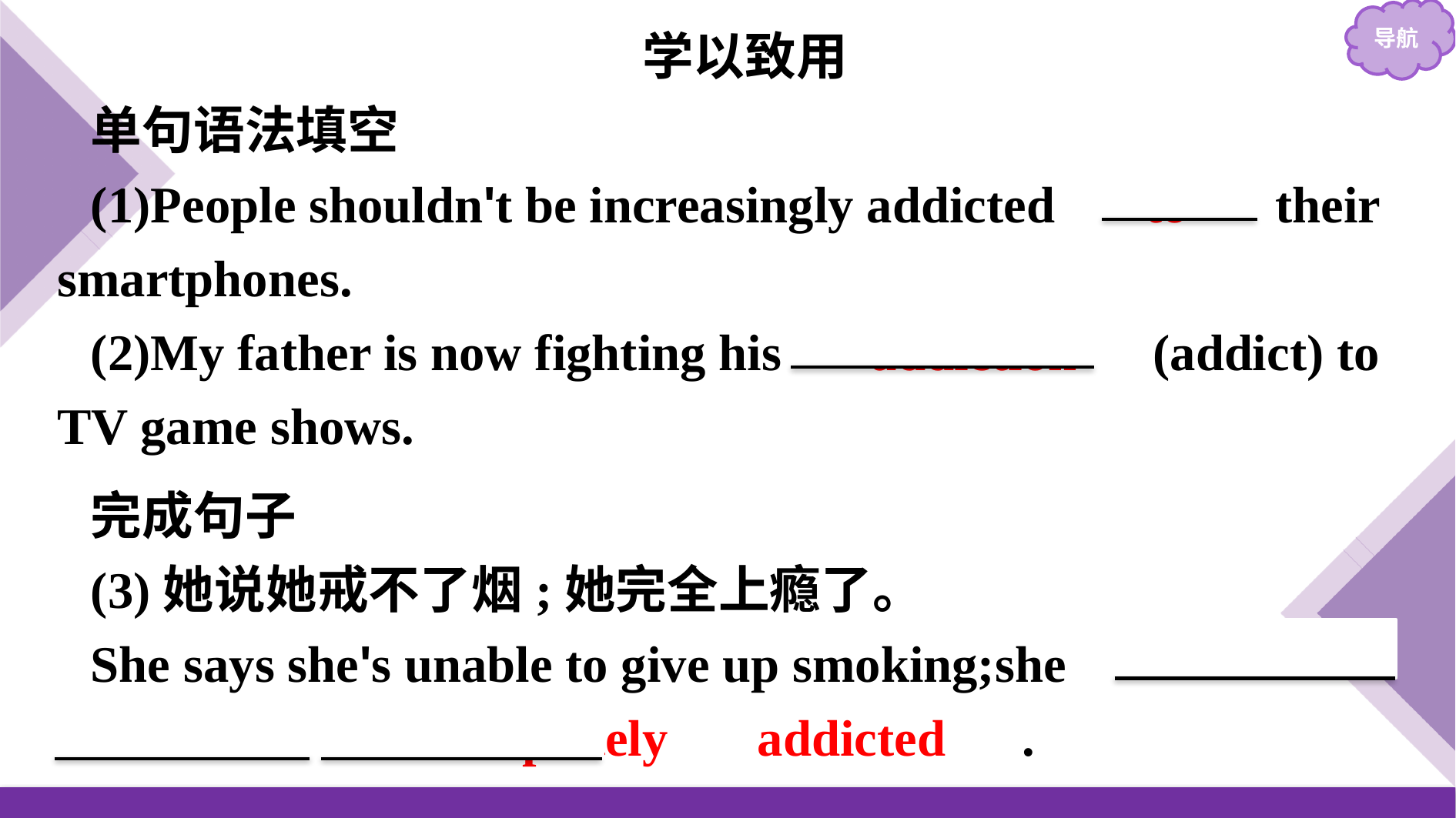

学以致用
单句语法填空
(1)People shouldn't be increasingly addicted 　to　 their smartphones.
(2)My father is now fighting his 　addiction　(addict) to TV game shows.

完成句子
(3)她说她戒不了烟;她完全上瘾了。
She says she's unable to give up smoking;she   is/becomes　 　completely　 addicted　.